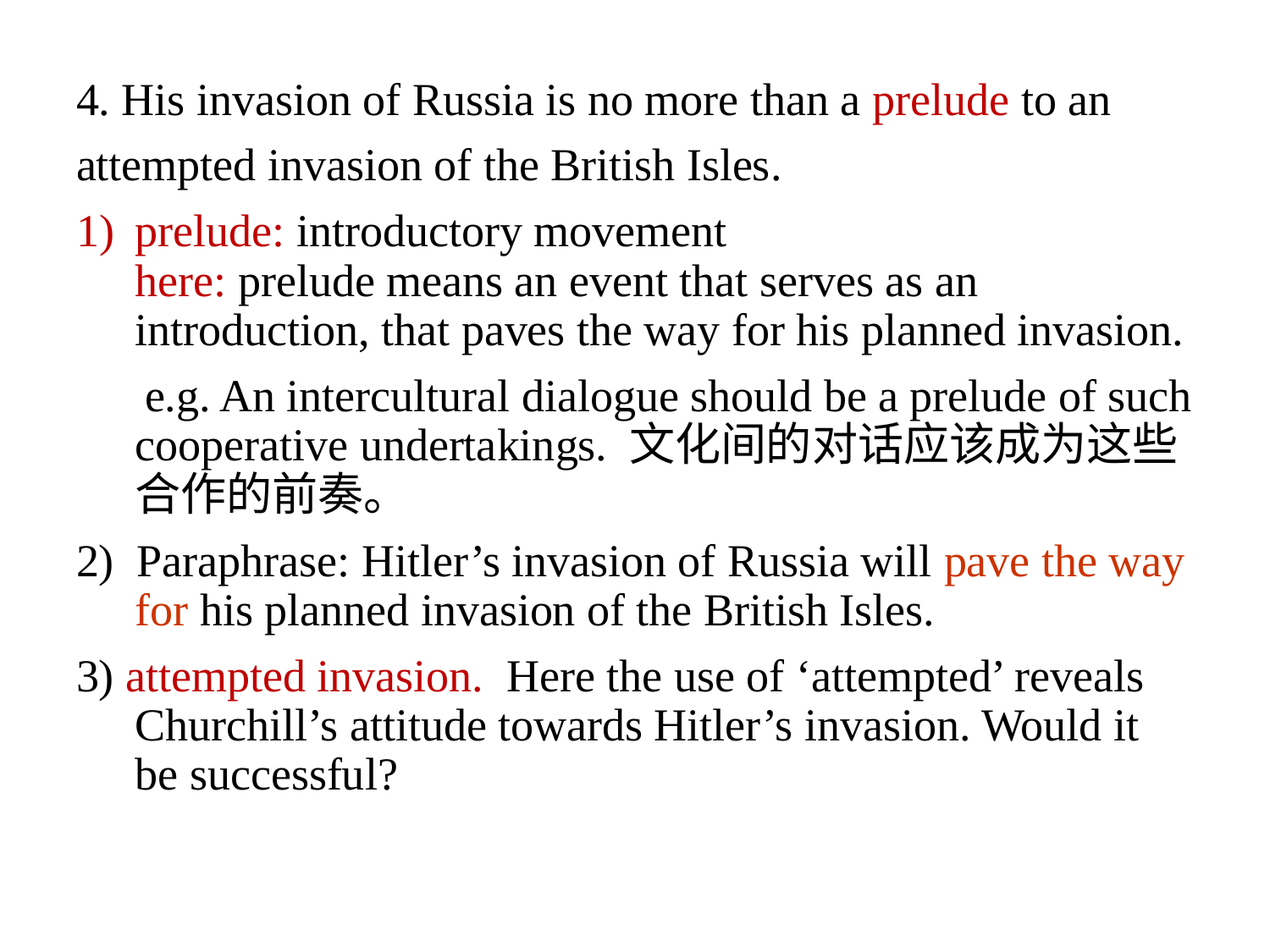

4. His invasion of Russia is no more than a prelude to an
attempted invasion of the British Isles.
prelude: introductory movement
here: prelude means an event that serves as an introduction, that paves the way for his planned invasion.
      e.g. An intercultural dialogue should be a prelude of such cooperative undertakings. 文化间的对话应该成为这些合作的前奏。
2)  Paraphrase: Hitler’s invasion of Russia will pave the way for his planned invasion of the British Isles.
3) attempted invasion.  Here the use of ‘attempted’ reveals Churchill’s attitude towards Hitler’s invasion. Would it be successful?